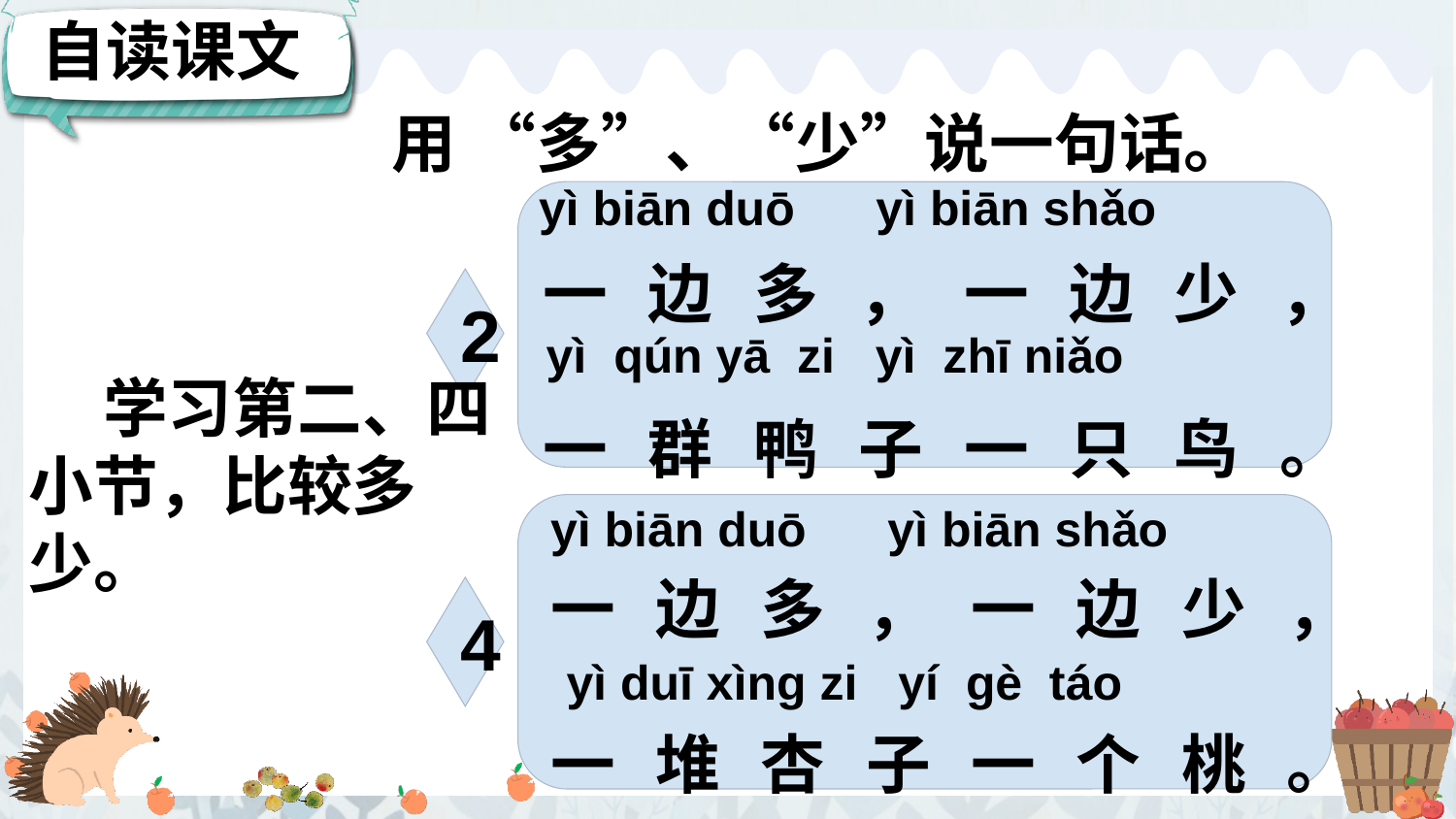

自读课文
用 “多”、“少”说一句话。
一边多，一边少，
一群鸭子一只鸟。
 yì biān duō      yì biān shǎo

2
yì  qún yā  zi   yì  zhī niǎo
    学习第二、四小节，比较多少。
一边多，一边少，
一堆杏子一个桃。
yì biān duō      yì biān shǎo

4
yì duī xìnɡ zi   yí  ɡè  táo